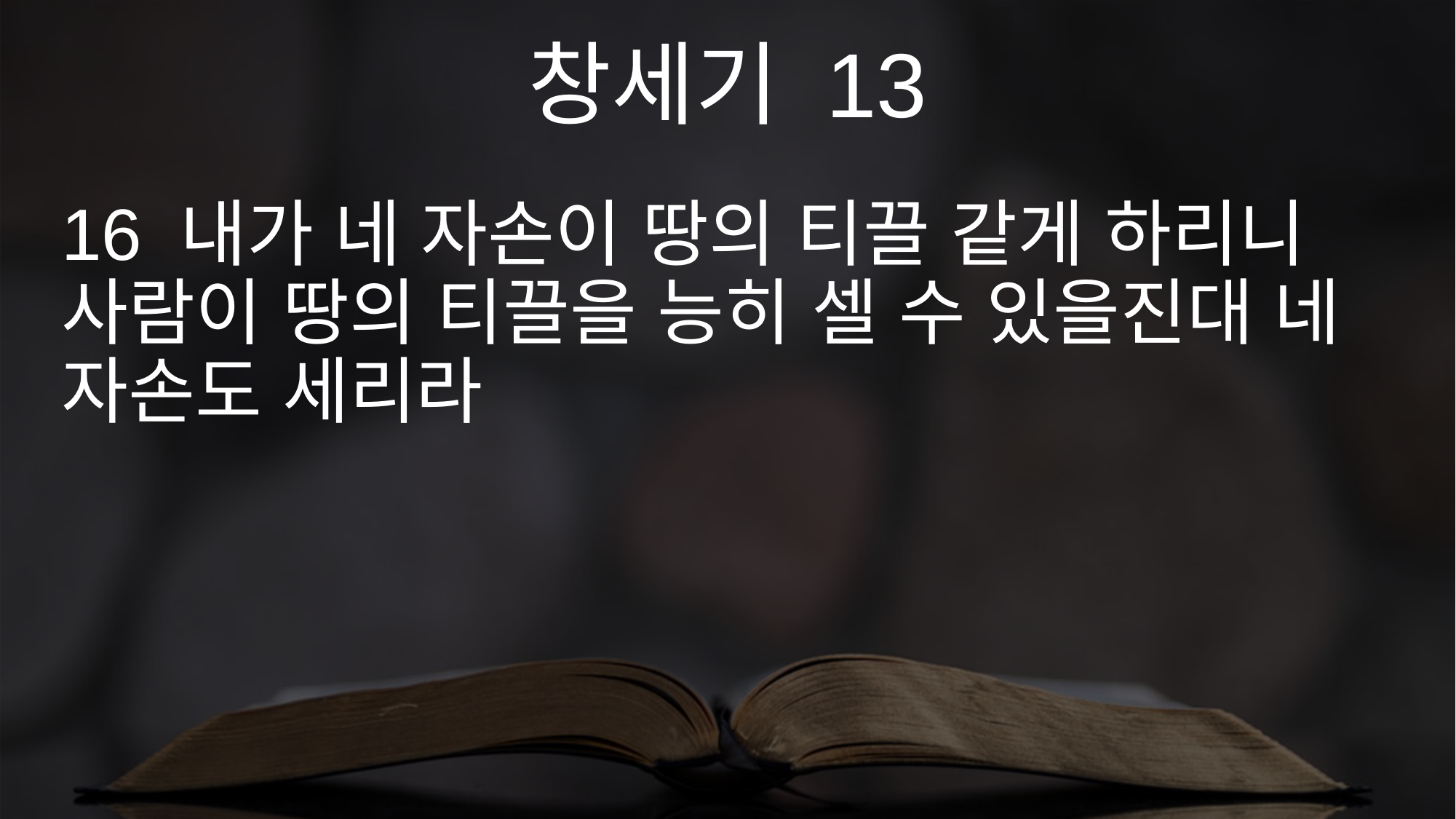

창세기 13
16 내가 네 자손이 땅의 티끌 같게 하리니 사람이 땅의 티끌을 능히 셀 수 있을진대 네 자손도 세리라